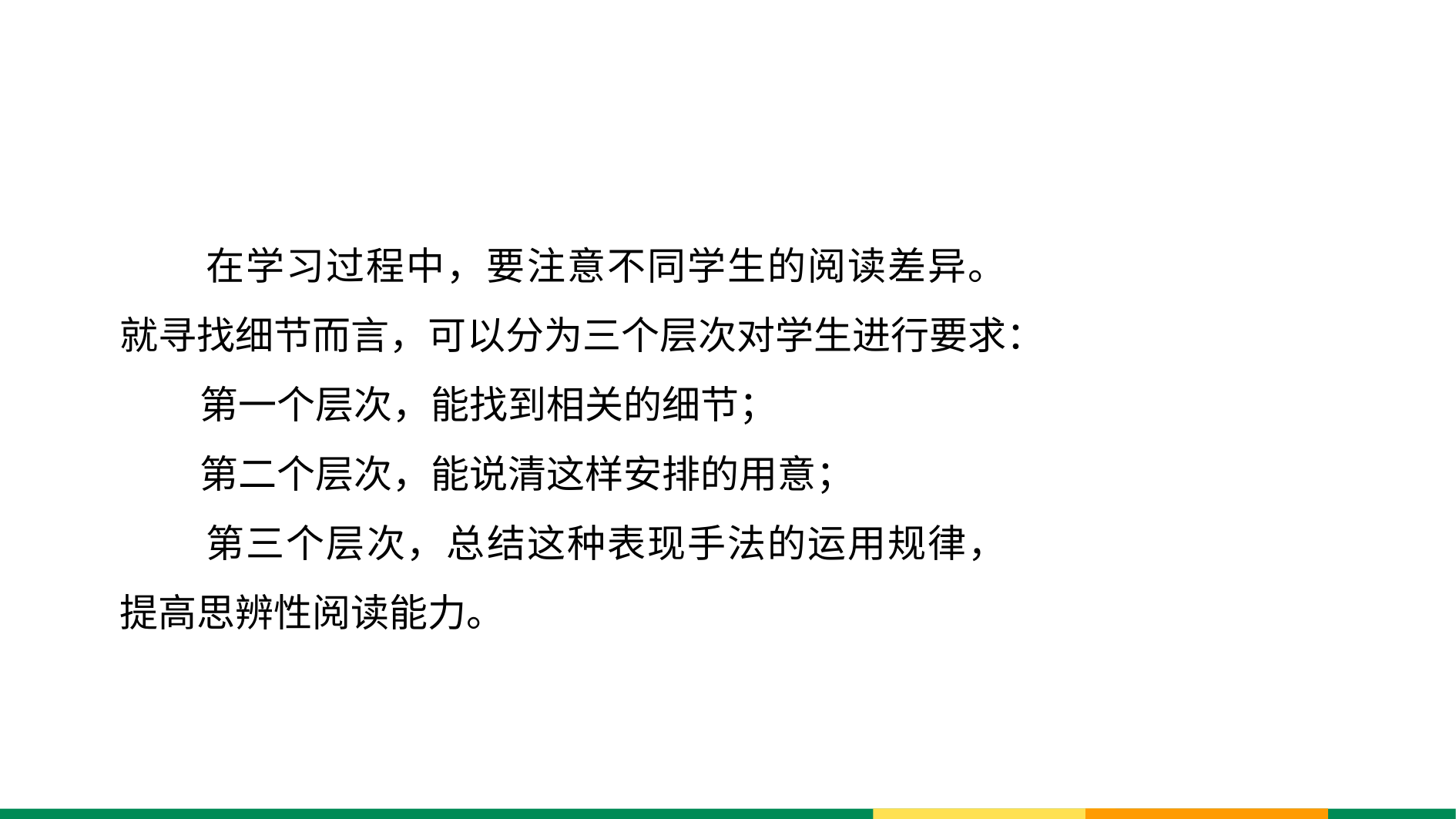

在学习过程中，要注意不同学生的阅读差异。就寻找细节而言，可以分为三个层次对学生进行要求：
   第一个层次，能找到相关的细节；
   第二个层次，能说清这样安排的用意；
   第三个层次，总结这种表现手法的运用规律，提高思辨性阅读能力。